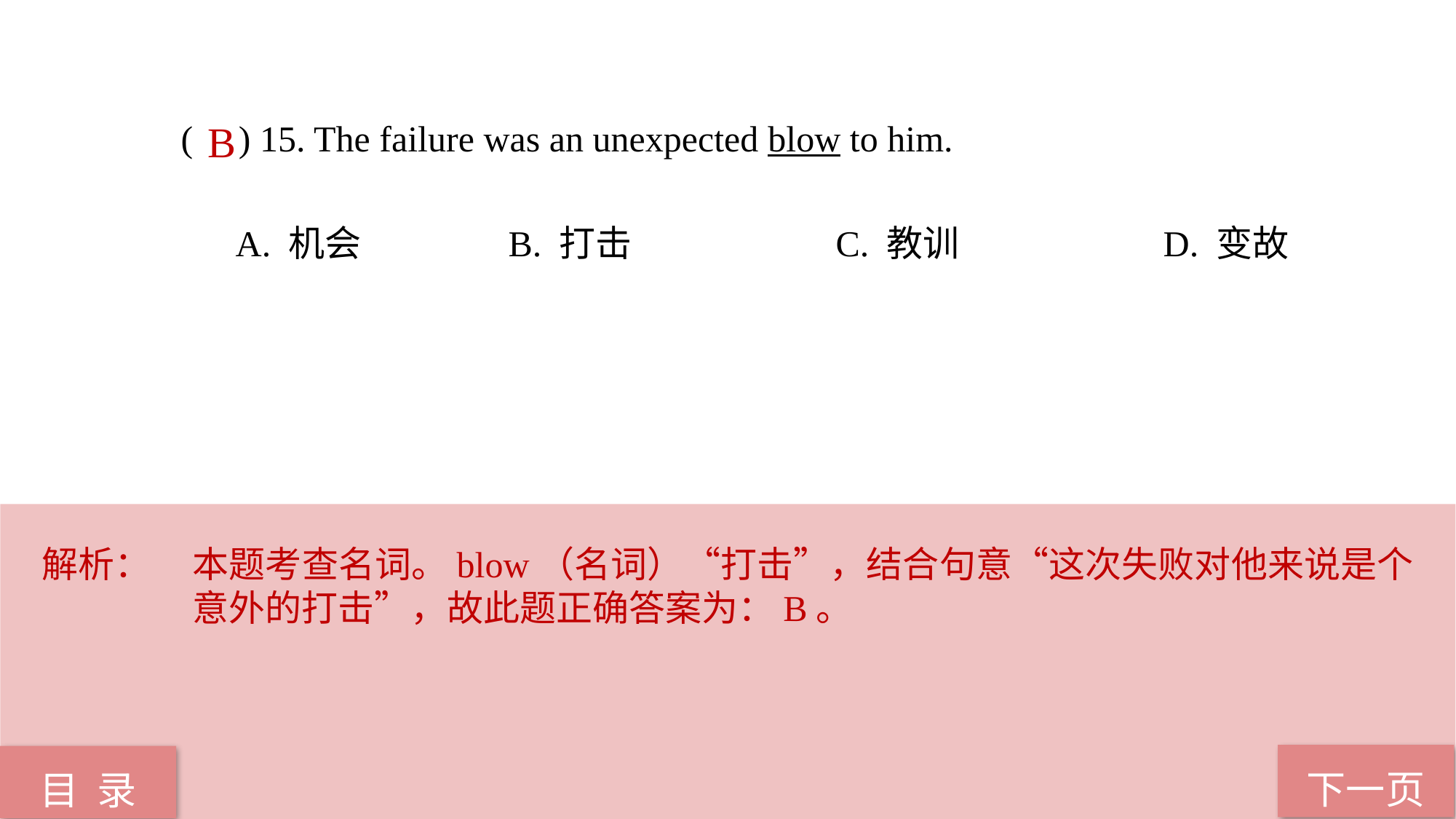

(     ) 15. The failure was an unexpected blow to him.

A. 机会 		B. 打击 		C. 教训 		D. 变故
B
解析：	本题考查名词。blow（名词）“打击”，结合句意“这次失败对他来说是个意外的打击”，故此题正确答案为：B。